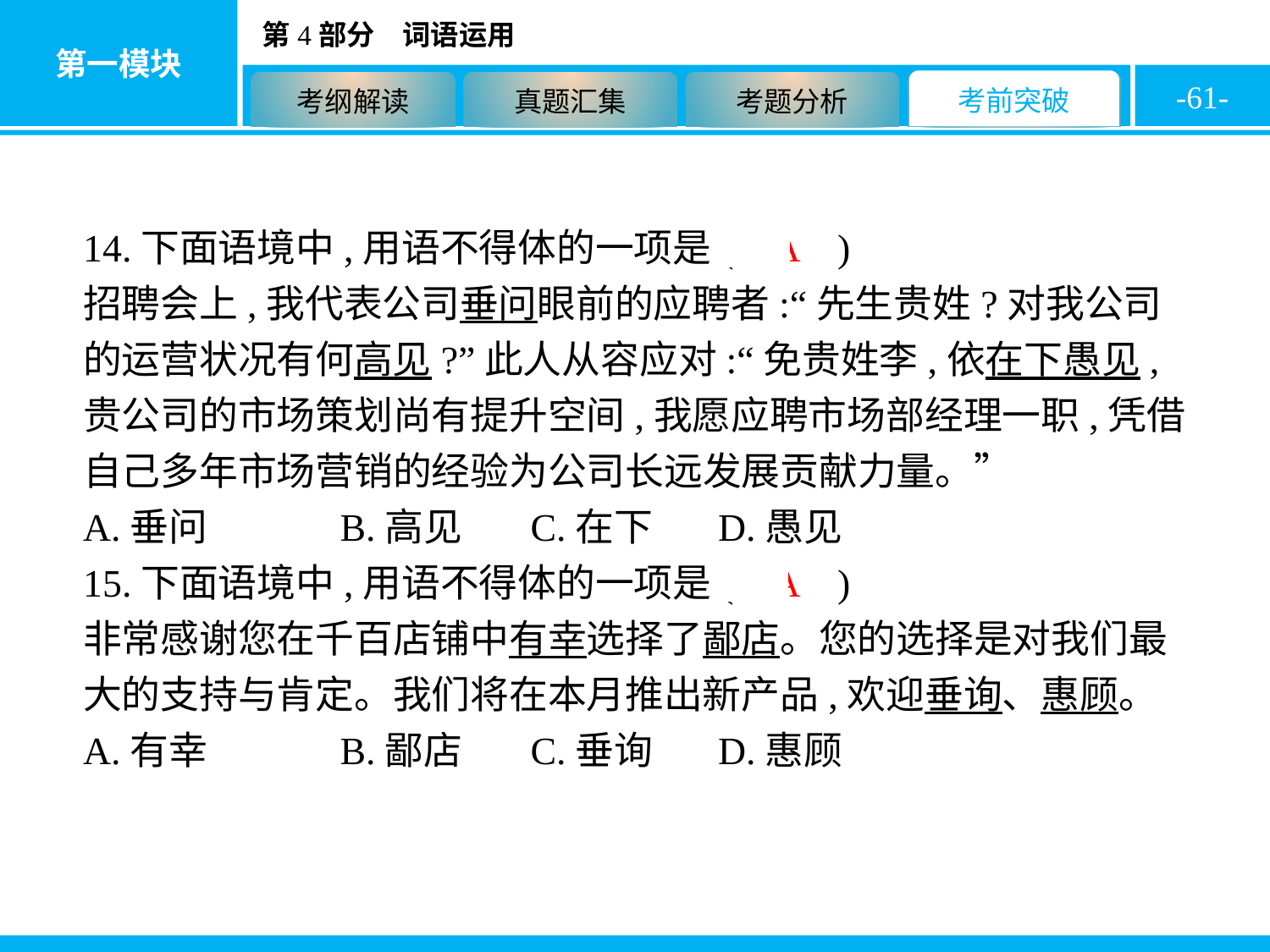

-61-
14.下面语境中,用语不得体的一项是(    A    )
招聘会上,我代表公司垂问眼前的应聘者:“先生贵姓?对我公司的运营状况有何高见?”此人从容应对:“免贵姓李,依在下愚见,贵公司的市场策划尚有提升空间,我愿应聘市场部经理一职,凭借自己多年市场营销的经验为公司长远发展贡献力量。”
A.垂问		B.高见	C.在下	D.愚见
15.下面语境中,用语不得体的一项是(    A    )
非常感谢您在千百店铺中有幸选择了鄙店。您的选择是对我们最大的支持与肯定。我们将在本月推出新产品,欢迎垂询、惠顾。
A.有幸		B.鄙店	C.垂询	D.惠顾